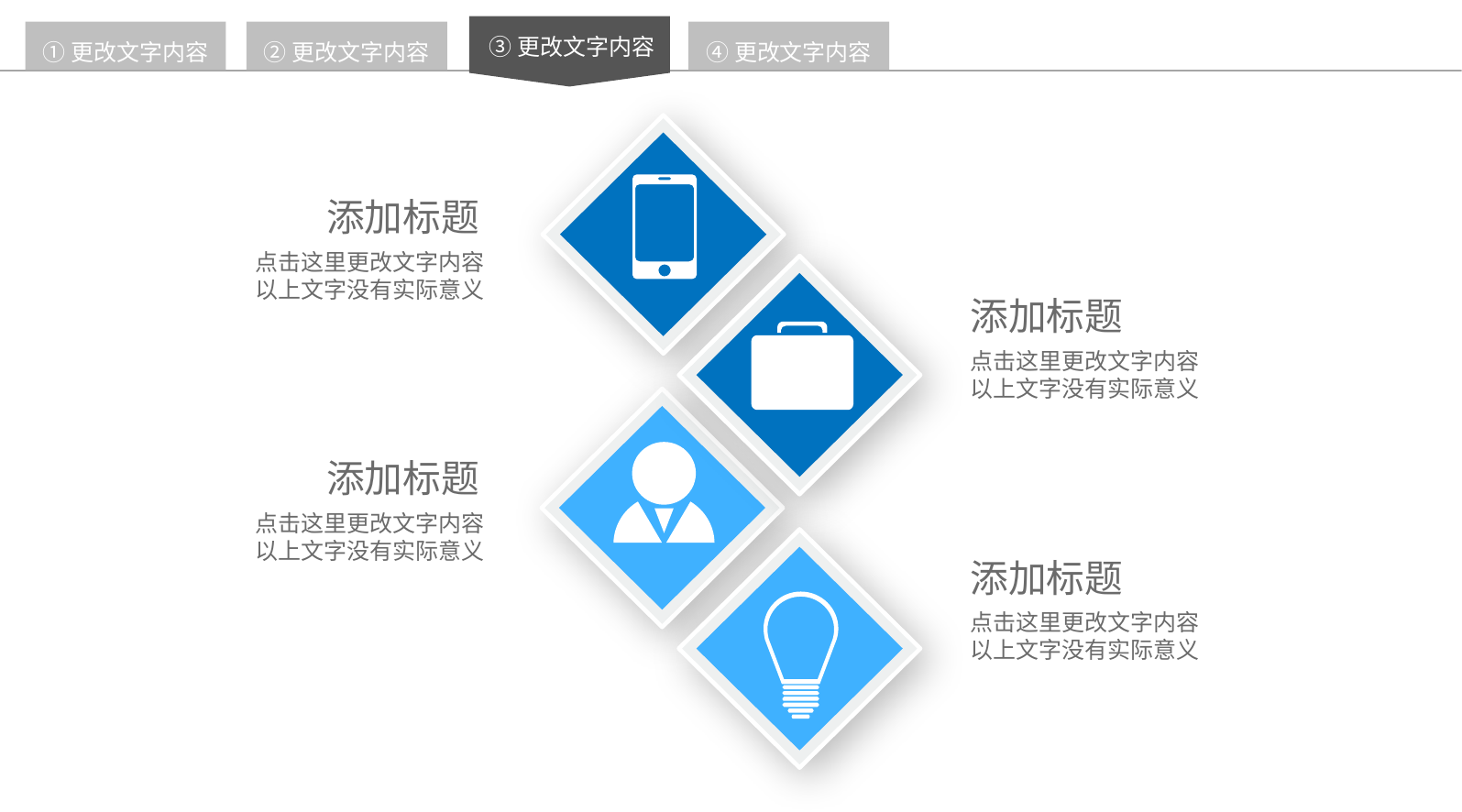

③更改文字内容

①更改文字内容

②更改文字内容

④更改文字内容

添加标题
点击这里更改文字内容
以上文字没有实际意义

添加标题
点击这里更改文字内容
以上文字没有实际意义

添加标题
点击这里更改文字内容
以上文字没有实际意义

添加标题
点击这里更改文字内容
以上文字没有实际意义